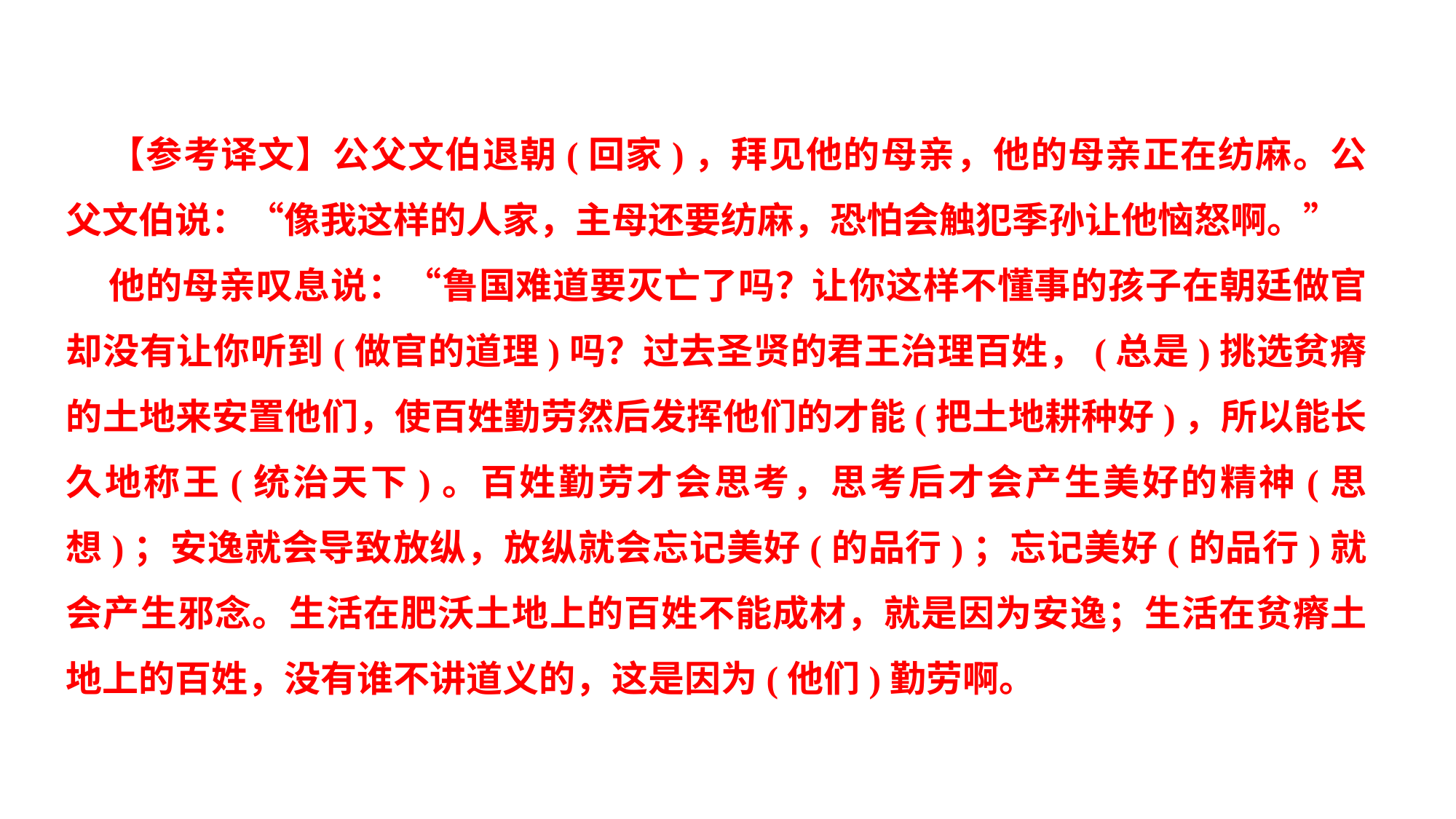

【参考译文】公父文伯退朝(回家)，拜见他的母亲，他的母亲正在纺麻。公父文伯说：“像我这样的人家，主母还要纺麻，恐怕会触犯季孙让他恼怒啊。”
他的母亲叹息说：“鲁国难道要灭亡了吗？让你这样不懂事的孩子在朝廷做官却没有让你听到(做官的道理)吗？过去圣贤的君王治理百姓，(总是)挑选贫瘠的土地来安置他们，使百姓勤劳然后发挥他们的才能(把土地耕种好)，所以能长久地称王(统治天下)。百姓勤劳才会思考，思考后才会产生美好的精神(思想)；安逸就会导致放纵，放纵就会忘记美好(的品行)；忘记美好(的品行)就会产生邪念。生活在肥沃土地上的百姓不能成材，就是因为安逸；生活在贫瘠土地上的百姓，没有谁不讲道义的，这是因为(他们)勤劳啊。